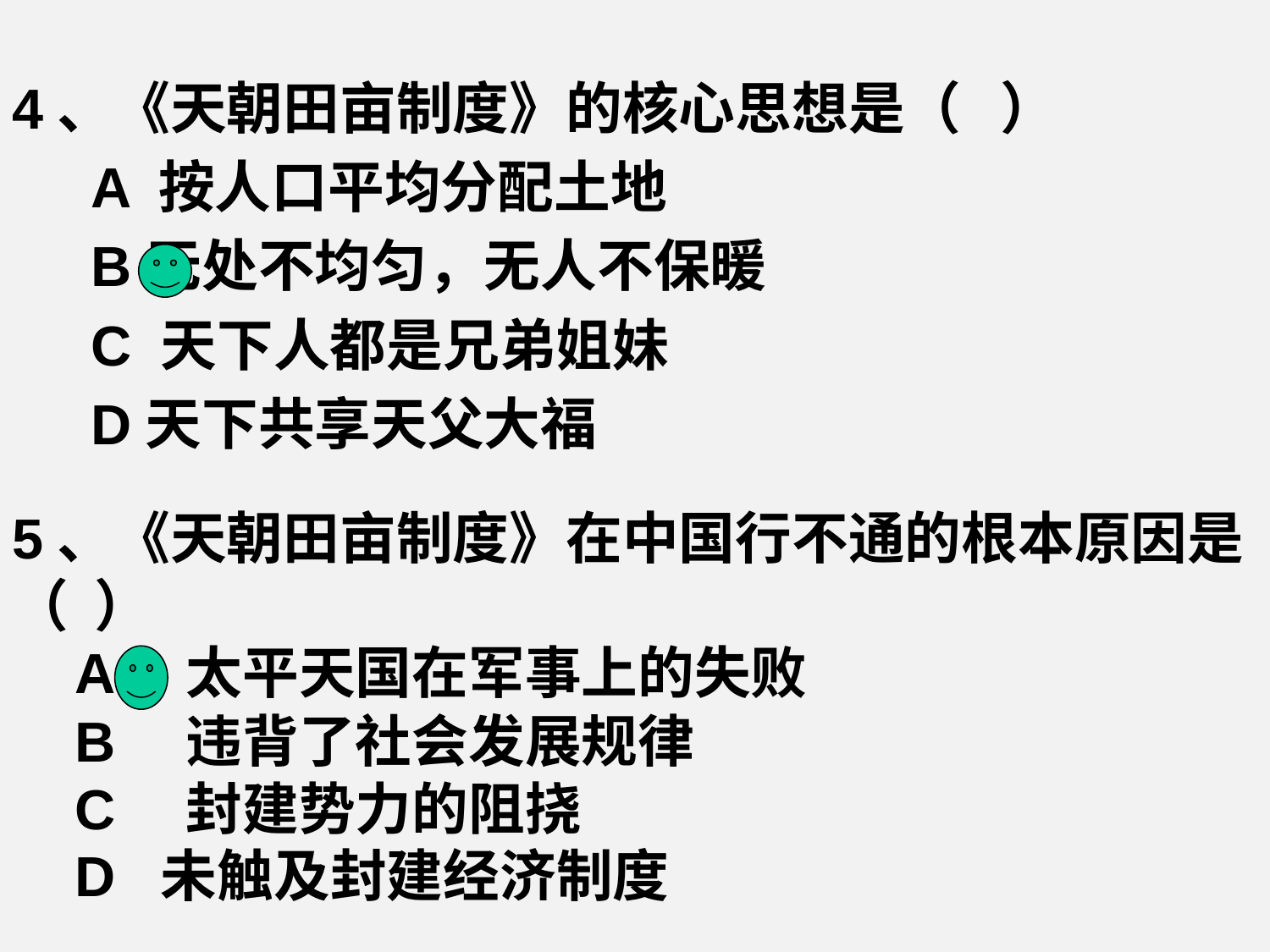

4、《天朝田亩制度》的核心思想是（   ）
     A 按人口平均分配土地
     B无处不均匀，无人不保暖
     C 天下人都是兄弟姐妹
     D天下共享天父大福

5、《天朝田亩制度》在中国行不通的根本原因是（  ）
    A　太平天国在军事上的失败
    B　违背了社会发展规律
    C　封建势力的阻挠
    D  未触及封建经济制度